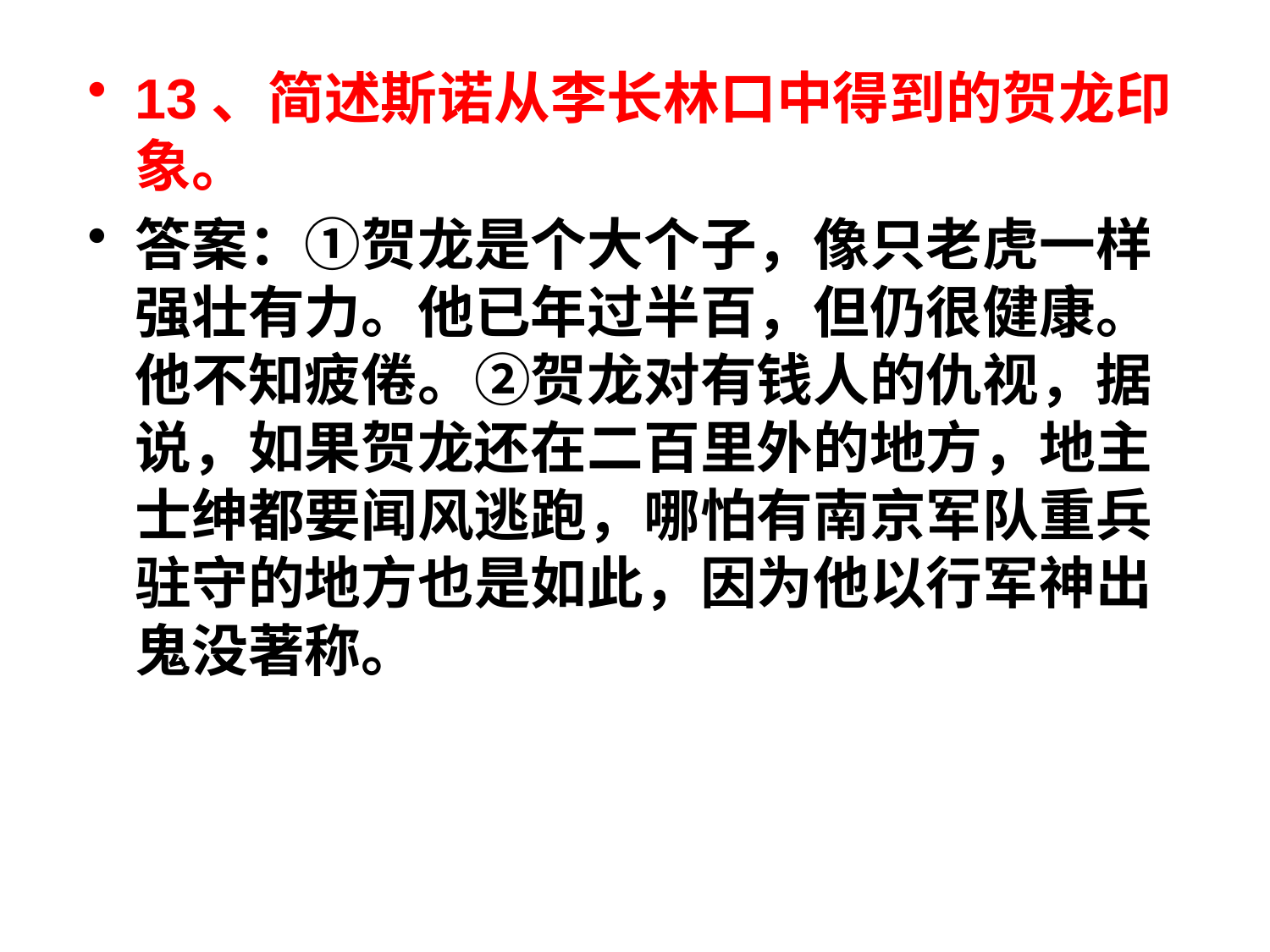

#
13、简述斯诺从李长林口中得到的贺龙印象。
答案：①贺龙是个大个子，像只老虎一样强壮有力。他已年过半百，但仍很健康。他不知疲倦。②贺龙对有钱人的仇视，据说，如果贺龙还在二百里外的地方，地主士绅都要闻风逃跑，哪怕有南京军队重兵驻守的地方也是如此，因为他以行军神出鬼没著称。